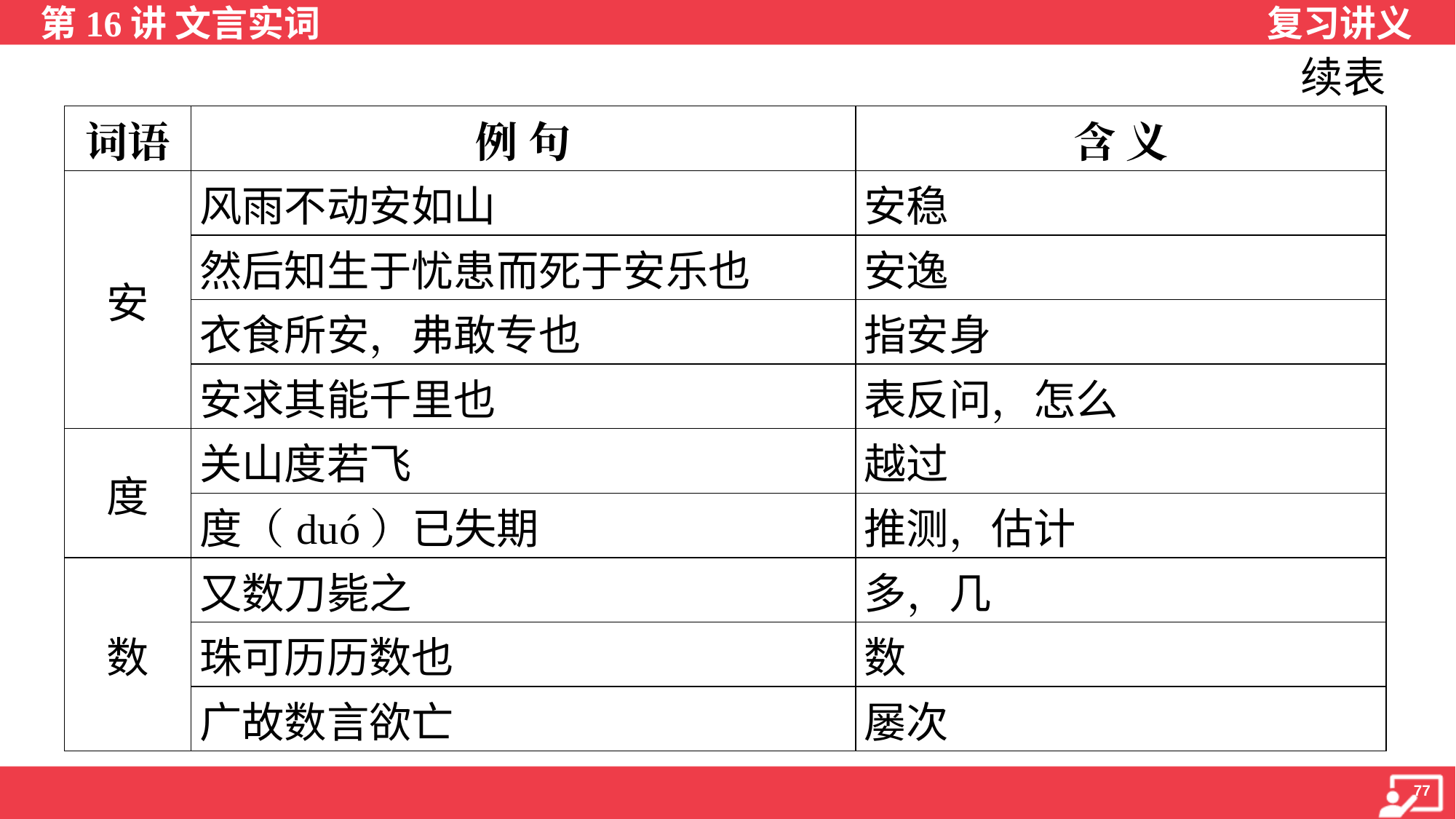

续表
| 词语 | 例 句 | 含 义 |
| --- | --- | --- |
| 安 | 风雨不动安如山 | 安稳 |
|  | 然后知生于忧患而死于安乐也 | 安逸 |
|  | 衣食所安，弗敢专也 | 指安身 |
|  | 安求其能千里也 | 表反问，怎么 |
| 度 | 关山度若飞 | 越过 |
|  | 度（duó）已失期 | 推测，估计 |
| 数 | 又数刀毙之 | 多，几 |
|  | 珠可历历数也 | 数 |
|  | 广故数言欲亡 | 屡次 |